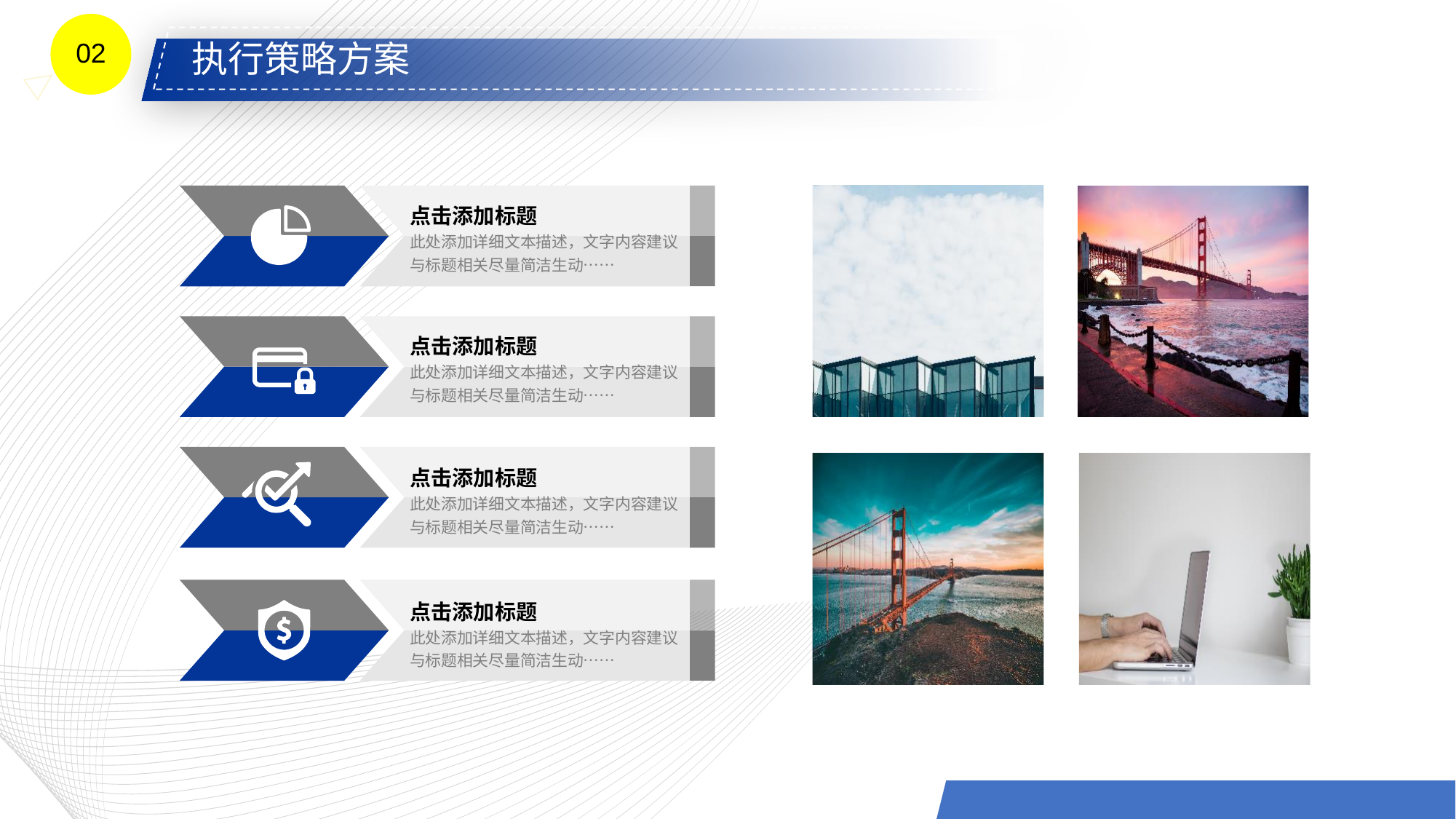

02
执行策略方案

点击添加标题
此处添加详细文本描述，文字内容建议与标题相关尽量简洁生动……

点击添加标题
此处添加详细文本描述，文字内容建议与标题相关尽量简洁生动……

点击添加标题
此处添加详细文本描述，文字内容建议与标题相关尽量简洁生动……

点击添加标题
此处添加详细文本描述，文字内容建议与标题相关尽量简洁生动……